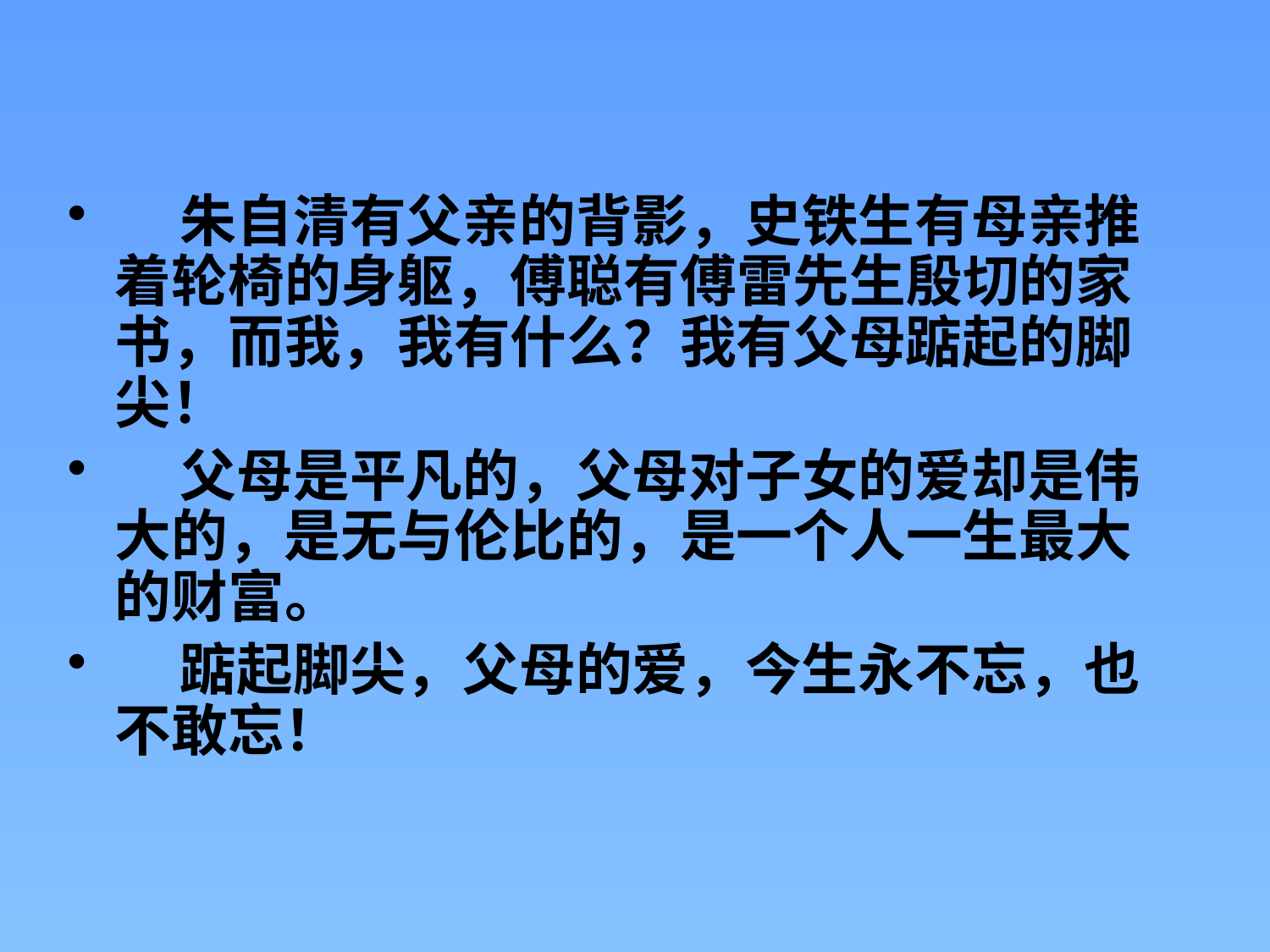

朱自清有父亲的背影，史铁生有母亲推着轮椅的身躯，傅聪有傅雷先生殷切的家书，而我，我有什么？我有父母踮起的脚尖！
    父母是平凡的，父母对子女的爱却是伟大的，是无与伦比的，是一个人一生最大的财富。
    踮起脚尖，父母的爱，今生永不忘，也不敢忘！